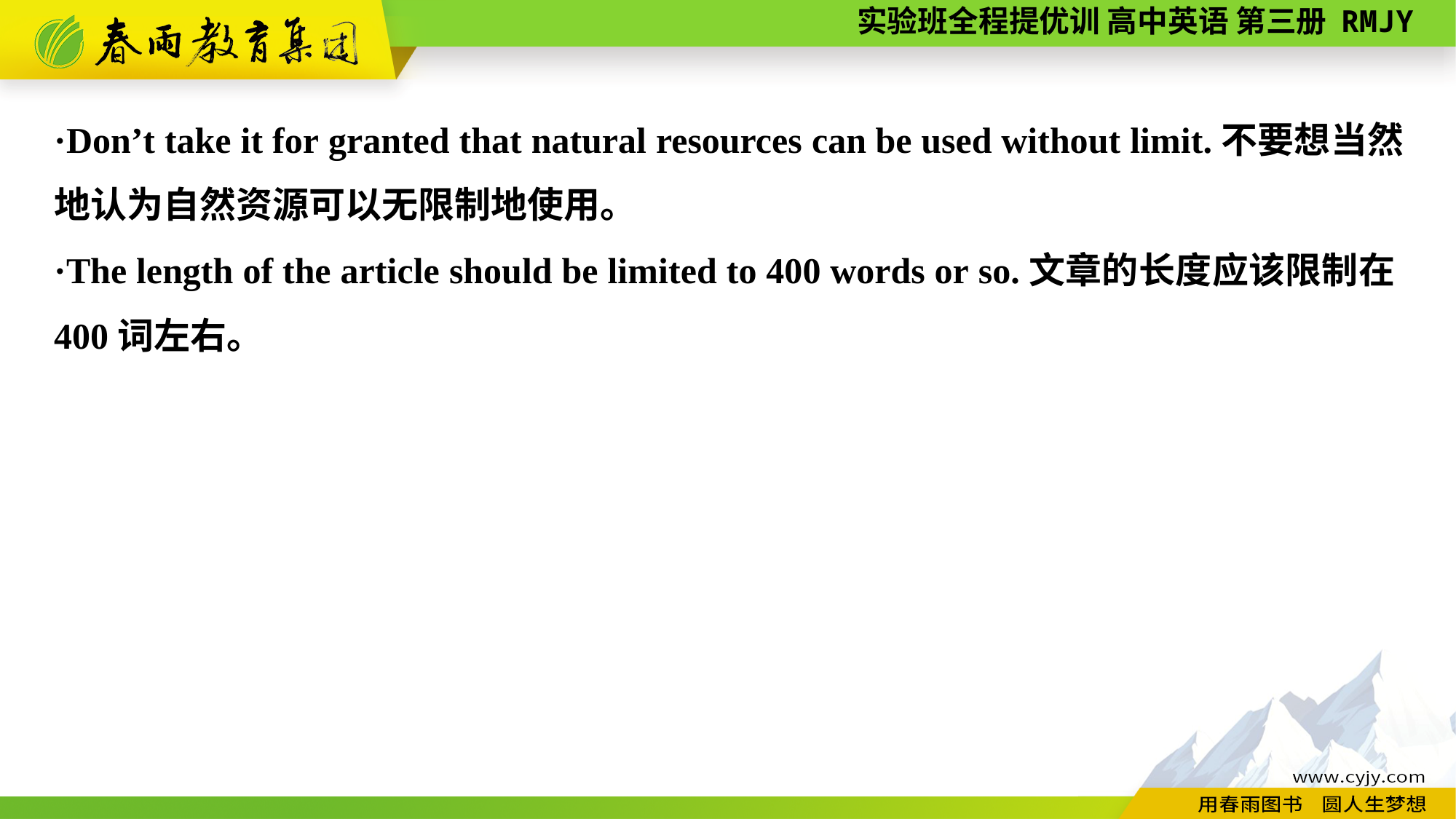

·Don’t take it for granted that natural resources can be used without limit.不要想当然地认为自然资源可以无限制地使用。
·The length of the article should be limited to 400 words or so.文章的长度应该限制在400词左右。